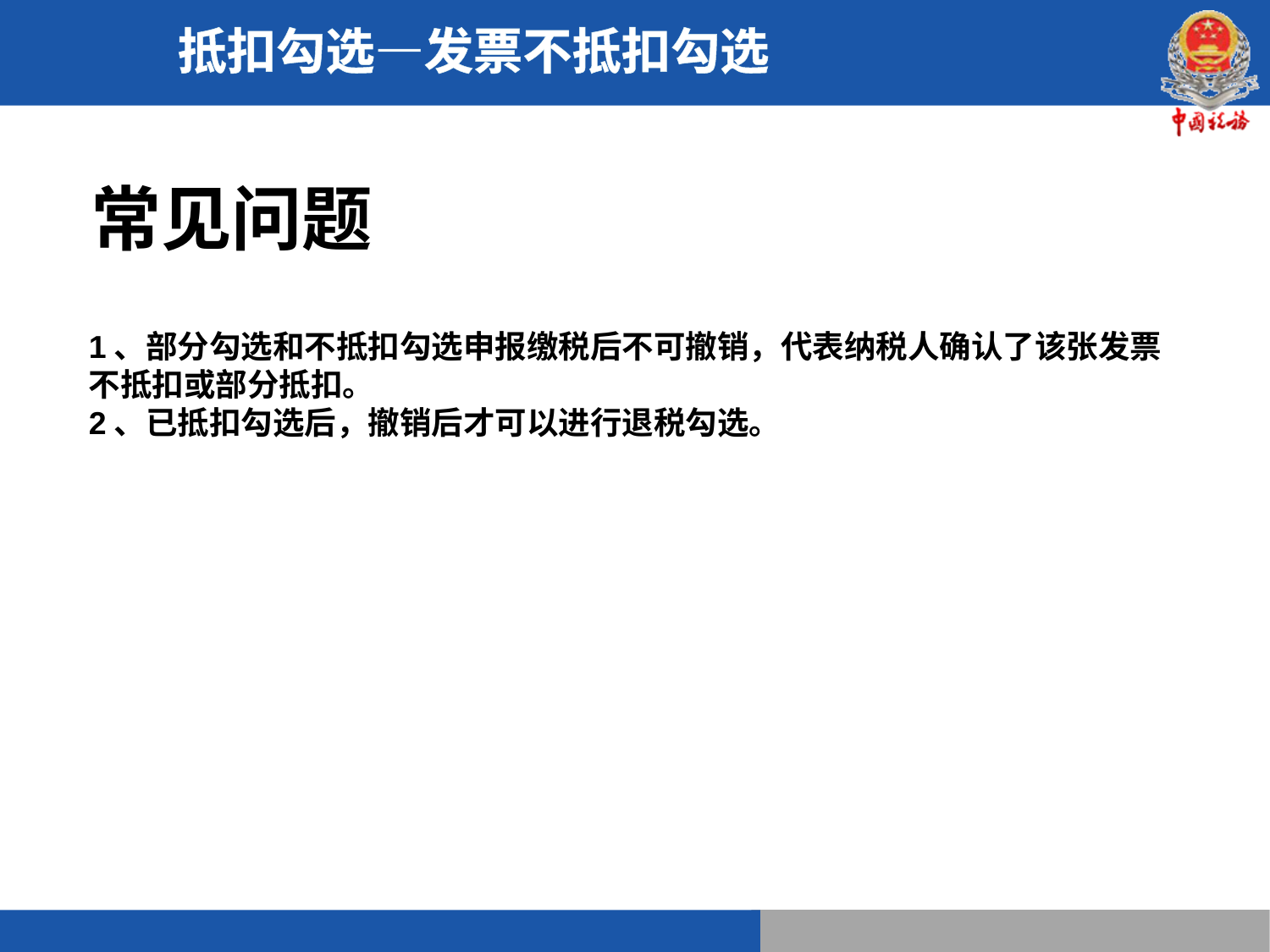

抵扣勾选—发票不抵扣勾选
常见问题
1、部分勾选和不抵扣勾选申报缴税后不可撤销，代表纳税人确认了该张发票不抵扣或部分抵扣。
2、已抵扣勾选后，撤销后才可以进行退税勾选。

32